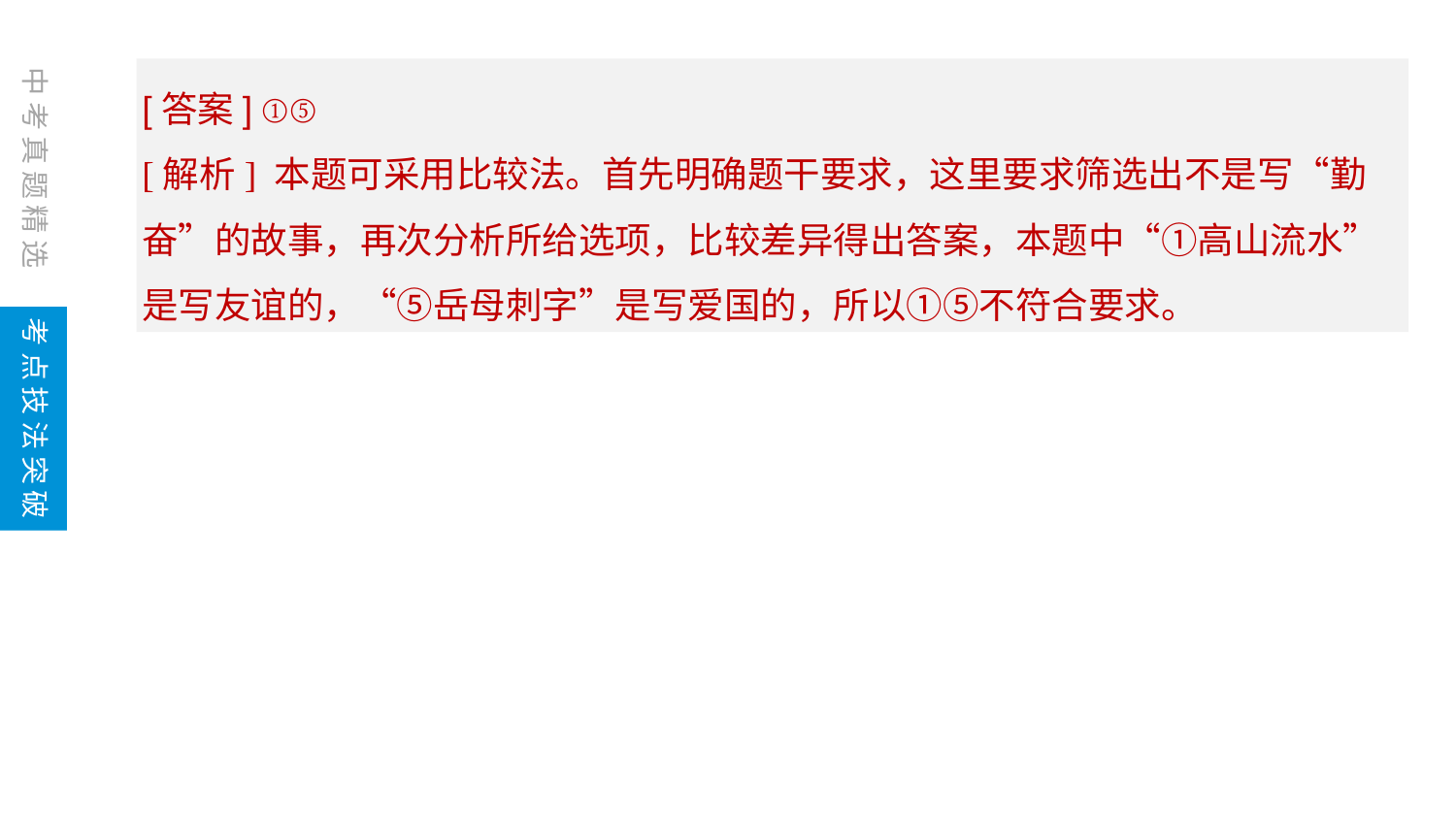

[答案] ①⑤
[解析] 本题可采用比较法。首先明确题干要求，这里要求筛选出不是写“勤奋”的故事，再次分析所给选项，比较差异得出答案，本题中“①高山流水”是写友谊的，“⑤岳母刺字”是写爱国的，所以①⑤不符合要求。